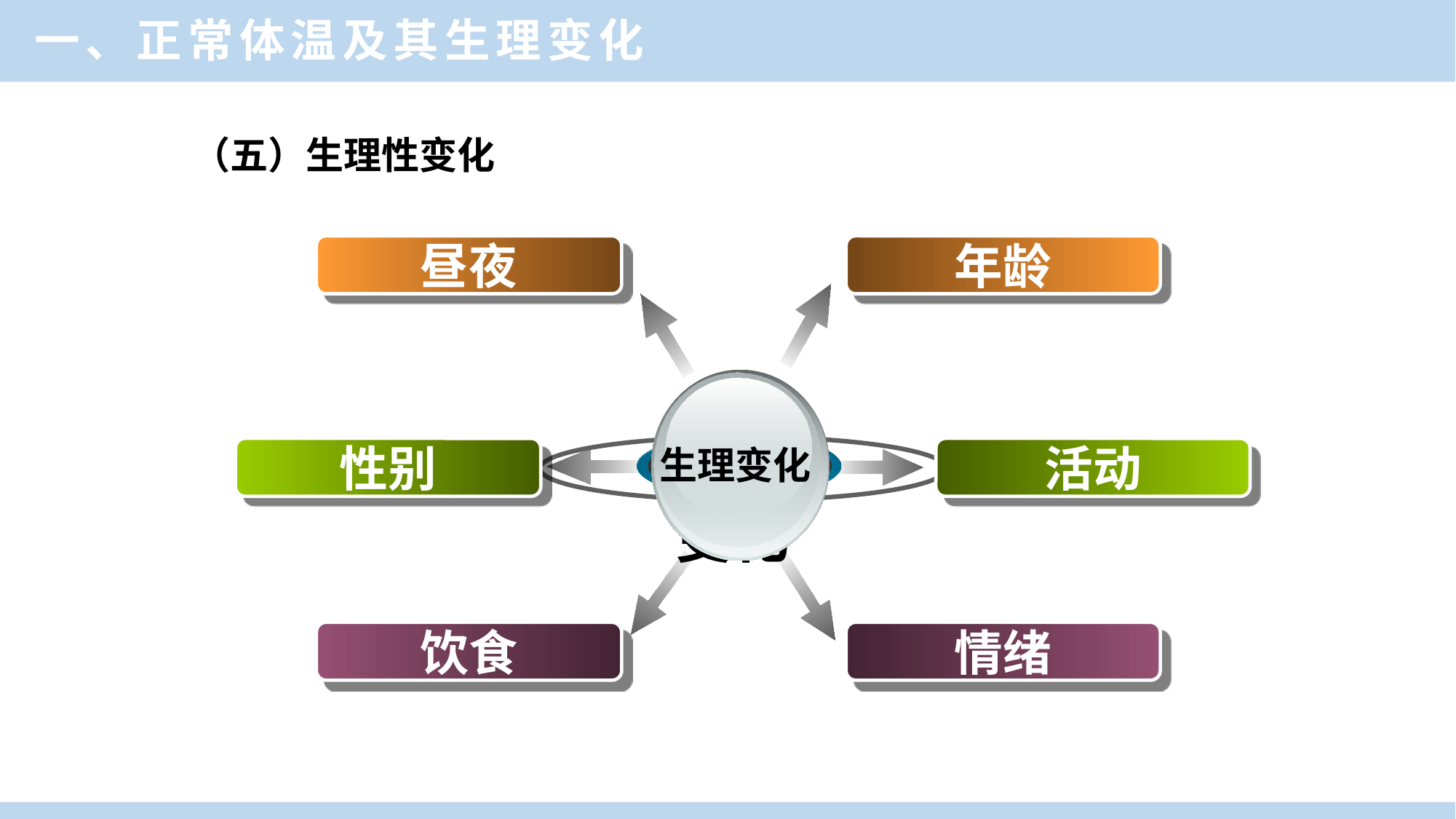

一、正常体温及其生理变化
（五）生理性变化
昼夜
年龄

生理变化
性别
活动

饮食
情绪

生理变化